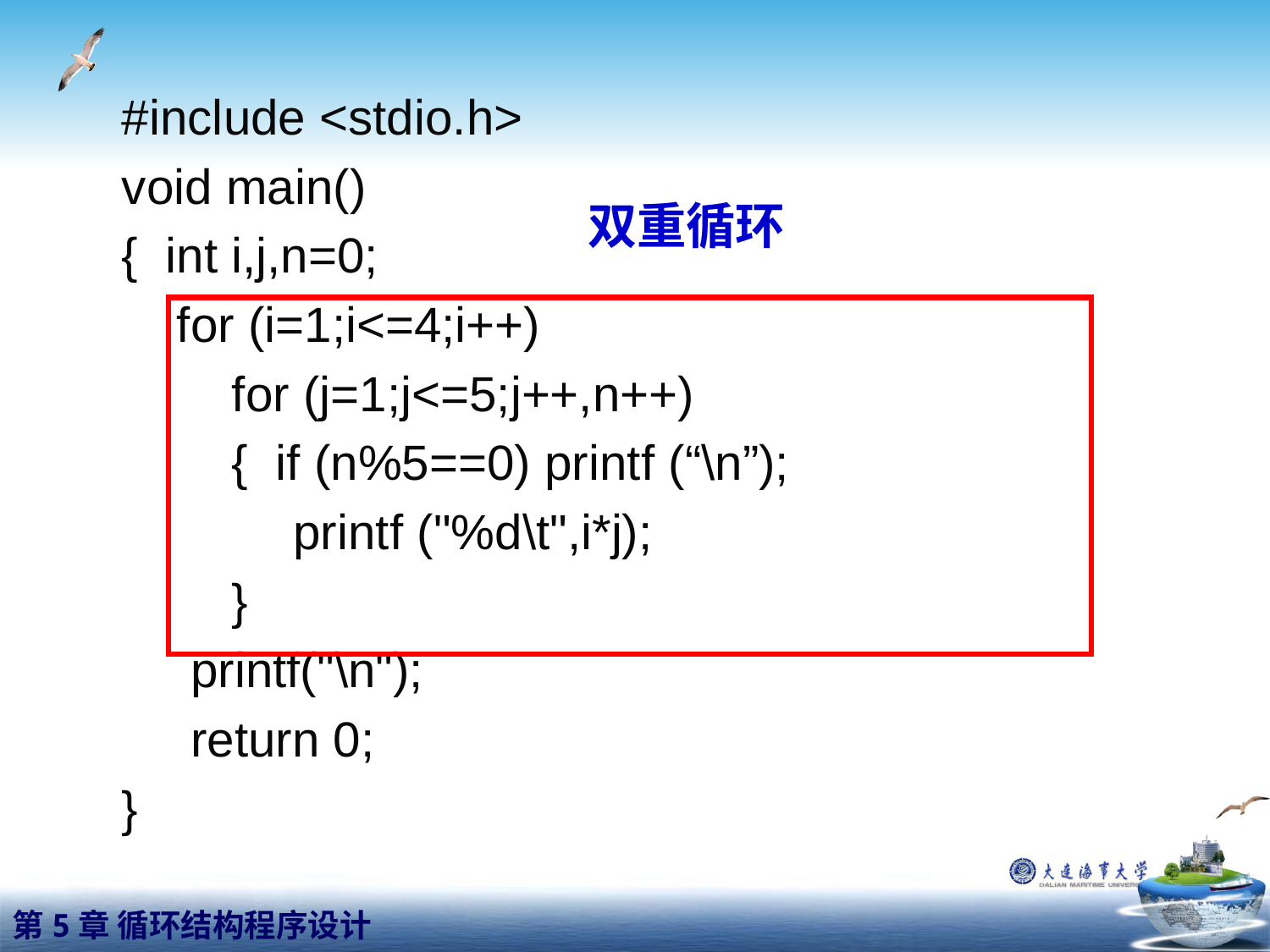

#include <stdio.h>
void main()
{  int i,j,n=0;
    for (i=1;i<=4;i++)
        for (j=1;j<=5;j++,n++)
        {  if (n%5==0) printf (“\n”);
	         printf ("%d\t",i*j);
        }
     printf("\n");
     return 0;
}
双重循环